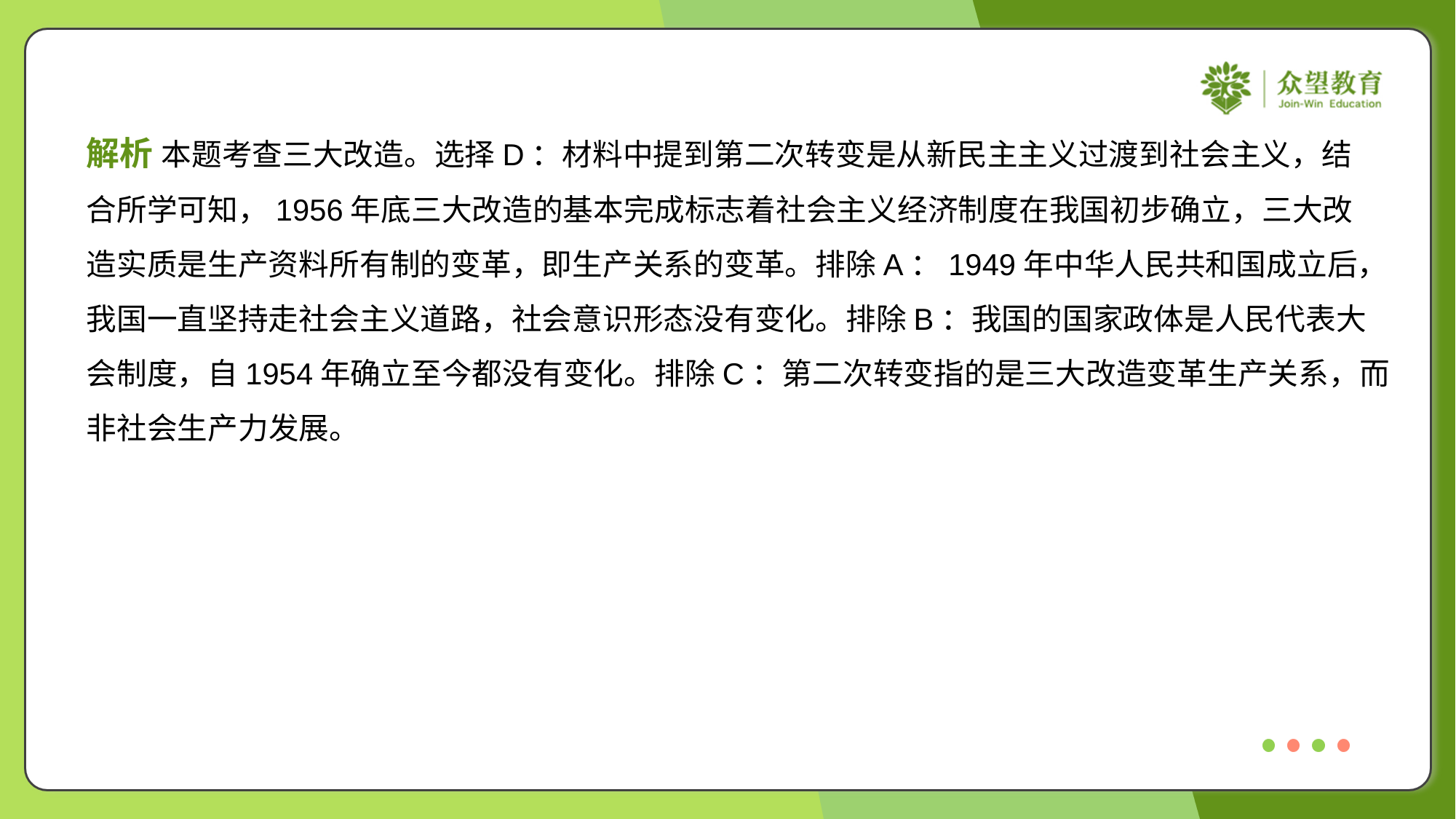

解析 本题考查三大改造。选择D：材料中提到第二次转变是从新民主主义过渡到社会主义，结
合所学可知，1956年底三大改造的基本完成标志着社会主义经济制度在我国初步确立，三大改
造实质是生产资料所有制的变革，即生产关系的变革。排除A：1949年中华人民共和国成立后，
我国一直坚持走社会主义道路，社会意识形态没有变化。排除B：我国的国家政体是人民代表大
会制度，自1954年确立至今都没有变化。排除C：第二次转变指的是三大改造变革生产关系，而
非社会生产力发展。